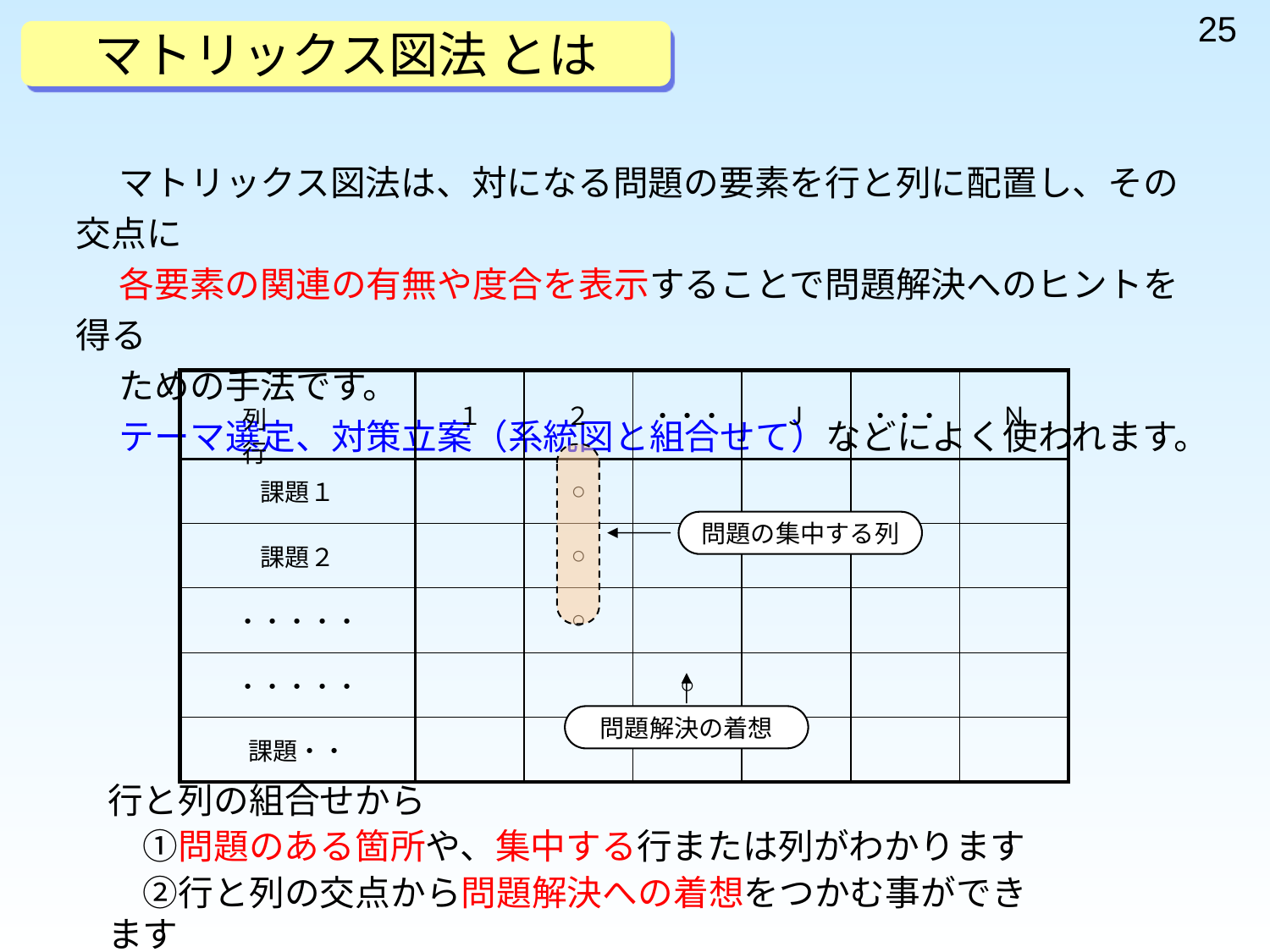

25
マトリックス図法 とは
　 マトリックス図法は、対になる問題の要素を行と列に配置し、その交点に
　 各要素の関連の有無や度合を表示することで問題解決へのヒントを得る
　 ための手法です。
　 テーマ選定、対策立案（系統図と組合せて）などによく使われます。
| 列 　　行 | １ | ２ | ・・・ | Ｊ | ・・・ | Ｎ |
| --- | --- | --- | --- | --- | --- | --- |
| 課題１ |  | ○ |  |  |  |  |
| 課題２ |  | ○ |  |  |  |  |
| ・・・・・ |  | ○ |  |  |  |  |
| ・・・・・ |  |  | ○ |  |  |  |
| 課題・・ |  |  |  |  |  |  |

問題の集中する列

問題解決の着想
行と列の組合せから
　①問題のある箇所や、集中する行または列がわかります
　②行と列の交点から問題解決への着想をつかむ事ができます